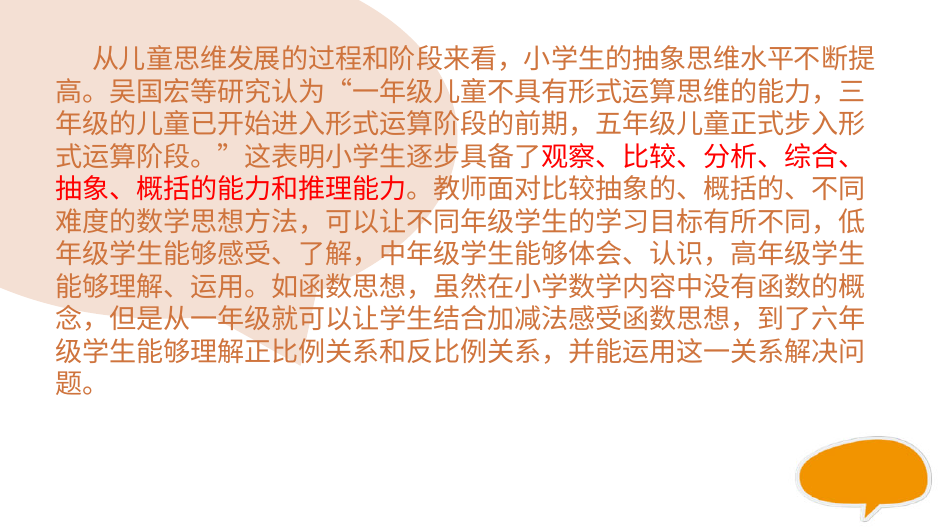

#
     从儿童思维发展的过程和阶段来看，小学生的抽象思维水平不断提高。吴国宏等研究认为“一年级儿童不具有形式运算思维的能力，三年级的儿童已开始进入形式运算阶段的前期，五年级儿童正式步入形式运算阶段。”这表明小学生逐步具备了观察、比较、分析、综合、抽象、概括的能力和推理能力。教师面对比较抽象的、概括的、不同难度的数学思想方法，可以让不同年级学生的学习目标有所不同，低年级学生能够感受、了解，中年级学生能够体会、认识，高年级学生能够理解、运用。如函数思想，虽然在小学数学内容中没有函数的概念，但是从一年级就可以让学生结合加减法感受函数思想，到了六年级学生能够理解正比例关系和反比例关系，并能运用这一关系解决问题。